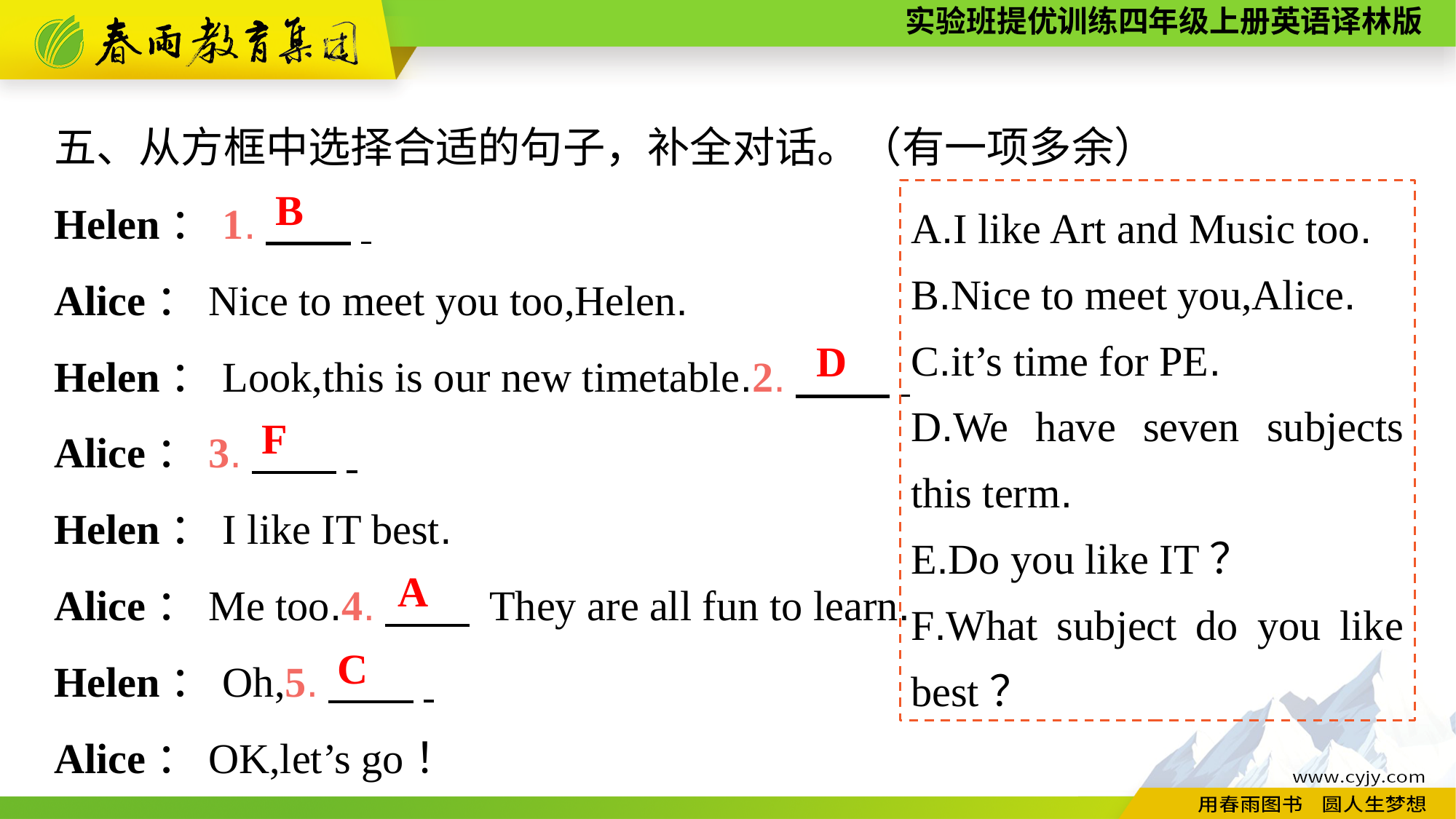

五、从方框中选择合适的句子，补全对话。（有一项多余）
Helen：1.　　.
Alice：Nice to meet you too,Helen.
Helen：Look,this is our new timetable.2.　　 .
Alice：3.　　.
Helen：I like IT best.
Alice：Me too.4.　　 They are all fun to learn.
Helen：Oh,5.　　.
Alice：OK,let’s go！
B
A.I like Art and Music too.
B.Nice to meet you,Alice.
C.it’s time for PE.
D.We have seven subjects this term.
E.Do you like IT？
F.What subject do you like best？
D
F
A
C